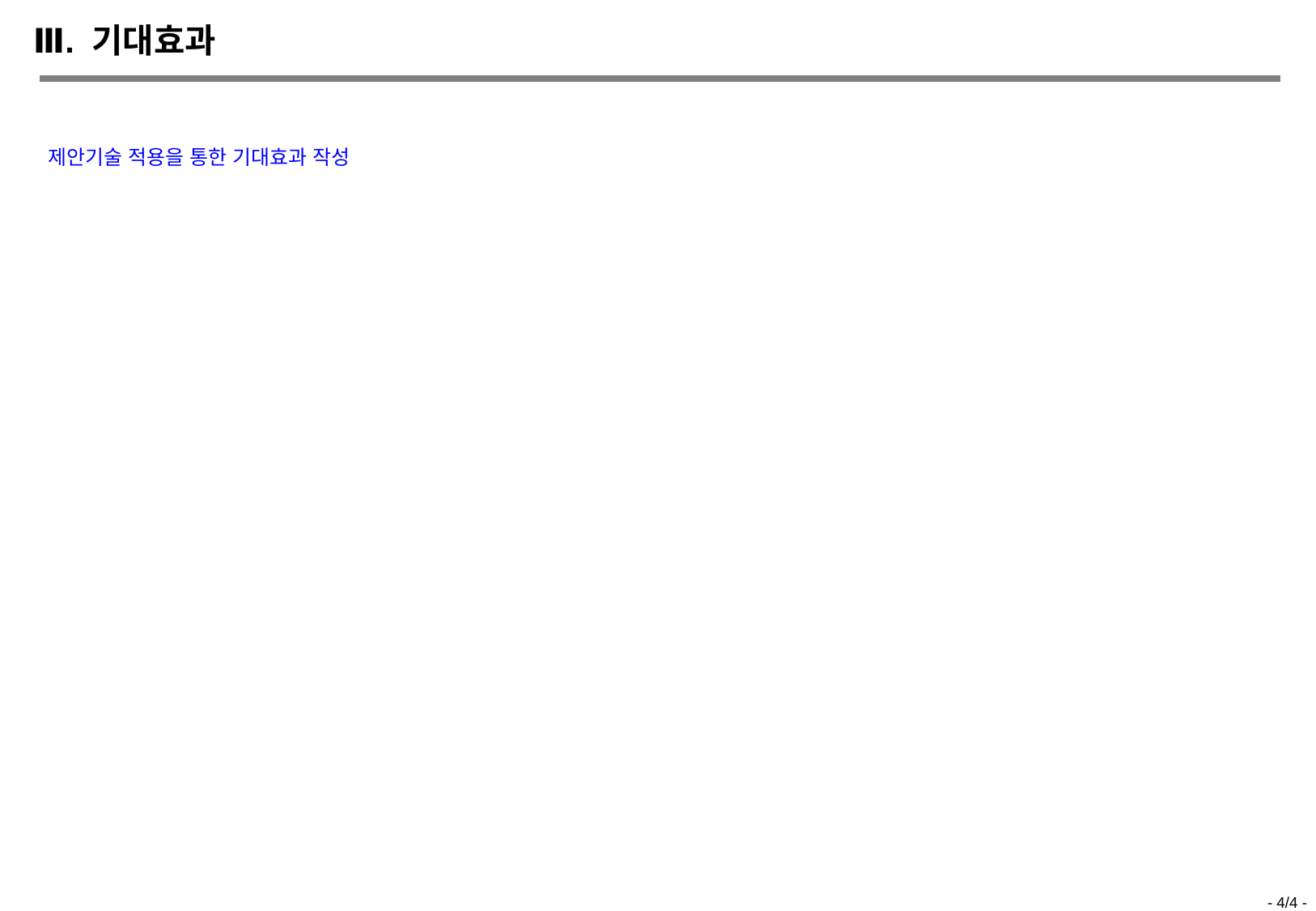

Ⅲ. 기대효과
제안기술 적용을 통한 기대효과 작성
- 4/4 -